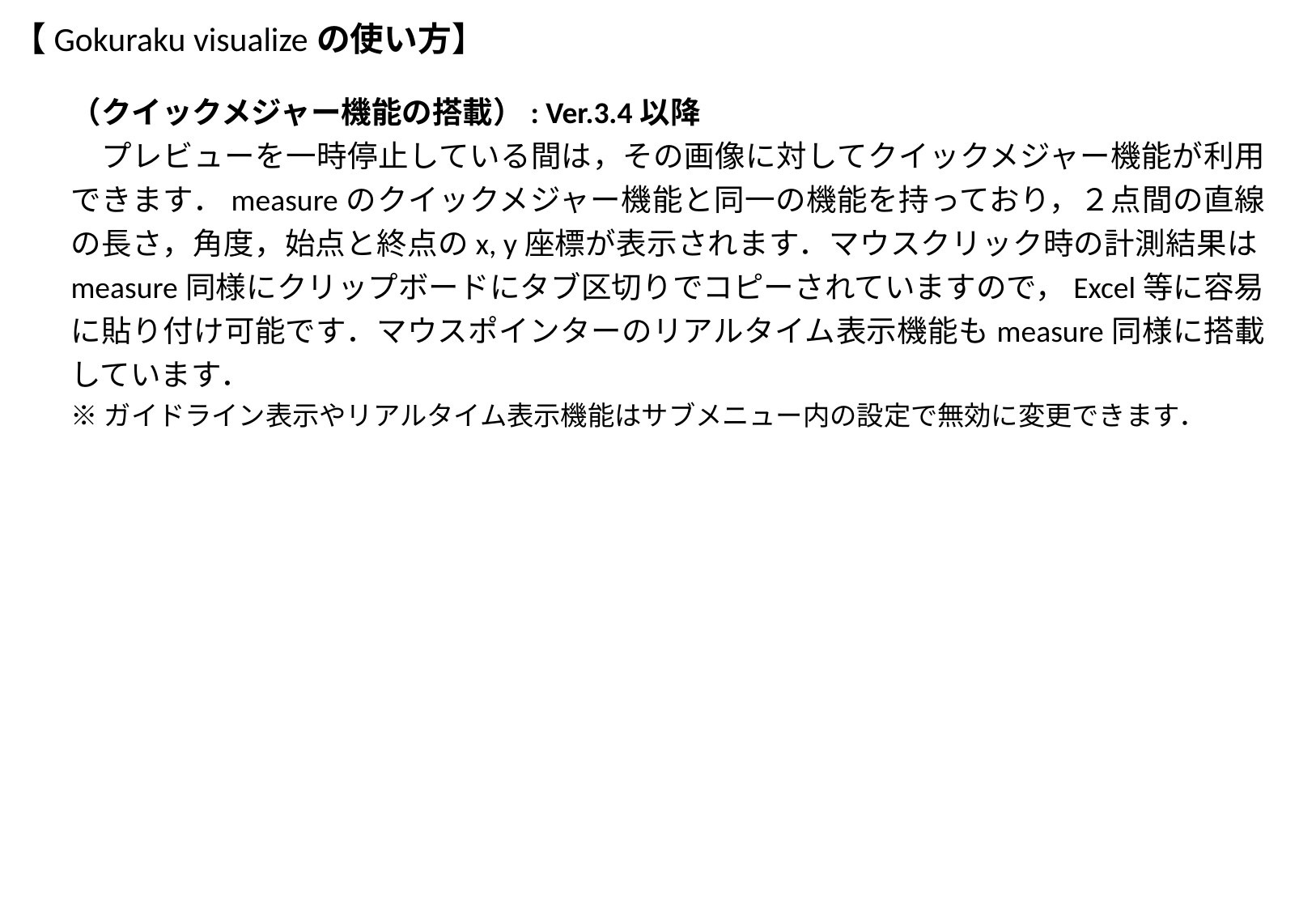

# 【Gokuraku visualizeの使い方】
（クイックメジャー機能の搭載）: Ver.3.4以降
　プレビューを一時停止している間は，その画像に対してクイックメジャー機能が利用できます．measureのクイックメジャー機能と同一の機能を持っており，２点間の直線の長さ，角度，始点と終点のx, y座標が表示されます．マウスクリック時の計測結果はmeasure同様にクリップボードにタブ区切りでコピーされていますので，Excel等に容易に貼り付け可能です．マウスポインターのリアルタイム表示機能もmeasure同様に搭載しています．
※ガイドライン表示やリアルタイム表示機能はサブメニュー内の設定で無効に変更できます．